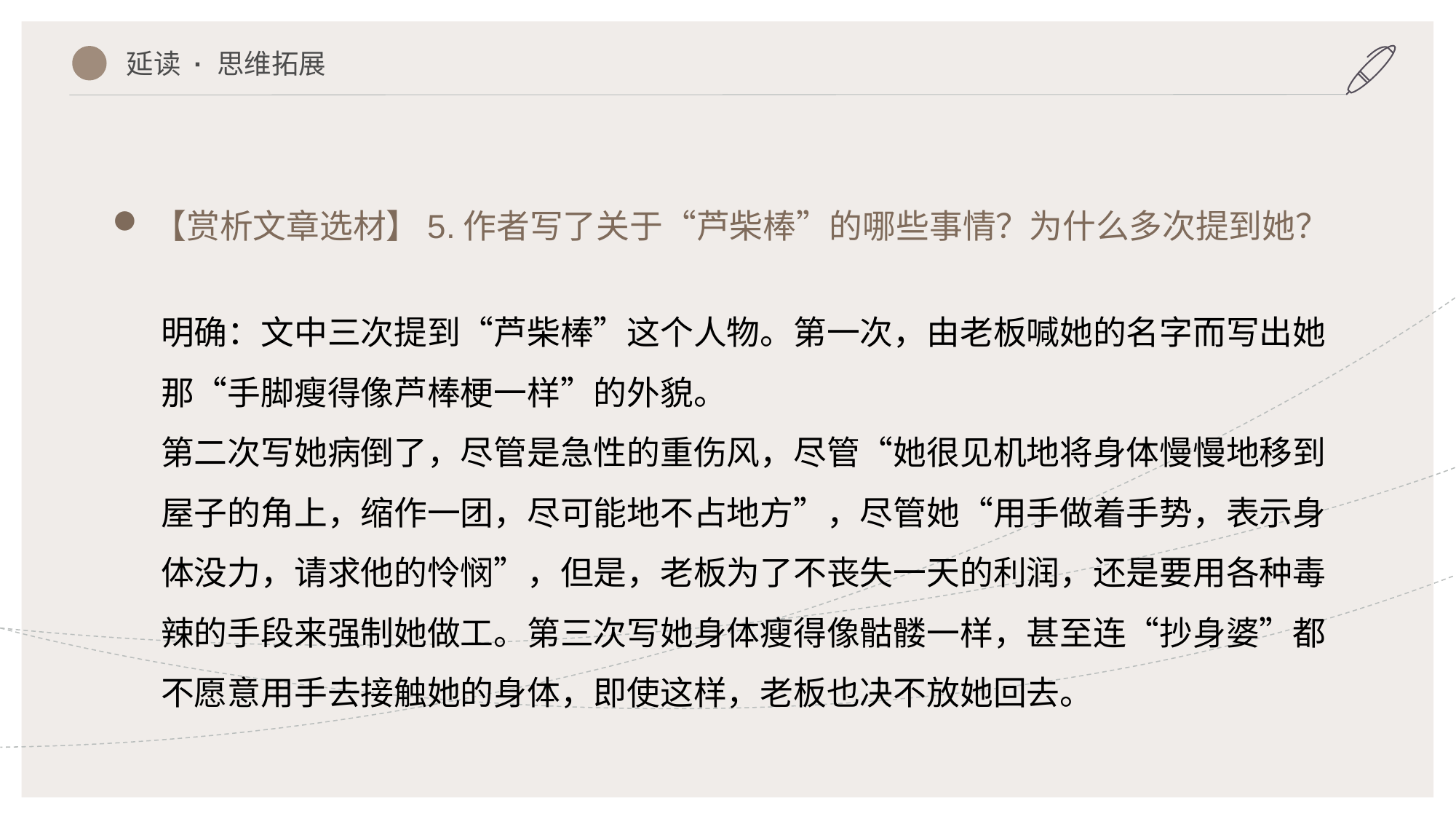

延读 · 思维拓展

【赏析文章选材】5.作者写了关于“芦柴棒”的哪些事情？为什么多次提到她？
明确：文中三次提到“芦柴棒”这个人物。第一次，由老板喊她的名字而写出她那“手脚瘦得像芦棒梗一样”的外貌。
第二次写她病倒了，尽管是急性的重伤风，尽管“她很见机地将身体慢慢地移到屋子的角上，缩作一团，尽可能地不占地方”，尽管她“用手做着手势，表示身体没力，请求他的怜悯”，但是，老板为了不丧失一天的利润，还是要用各种毒辣的手段来强制她做工。第三次写她身体瘦得像骷髅一样，甚至连“抄身婆”都不愿意用手去接触她的身体，即使这样，老板也决不放她回去。